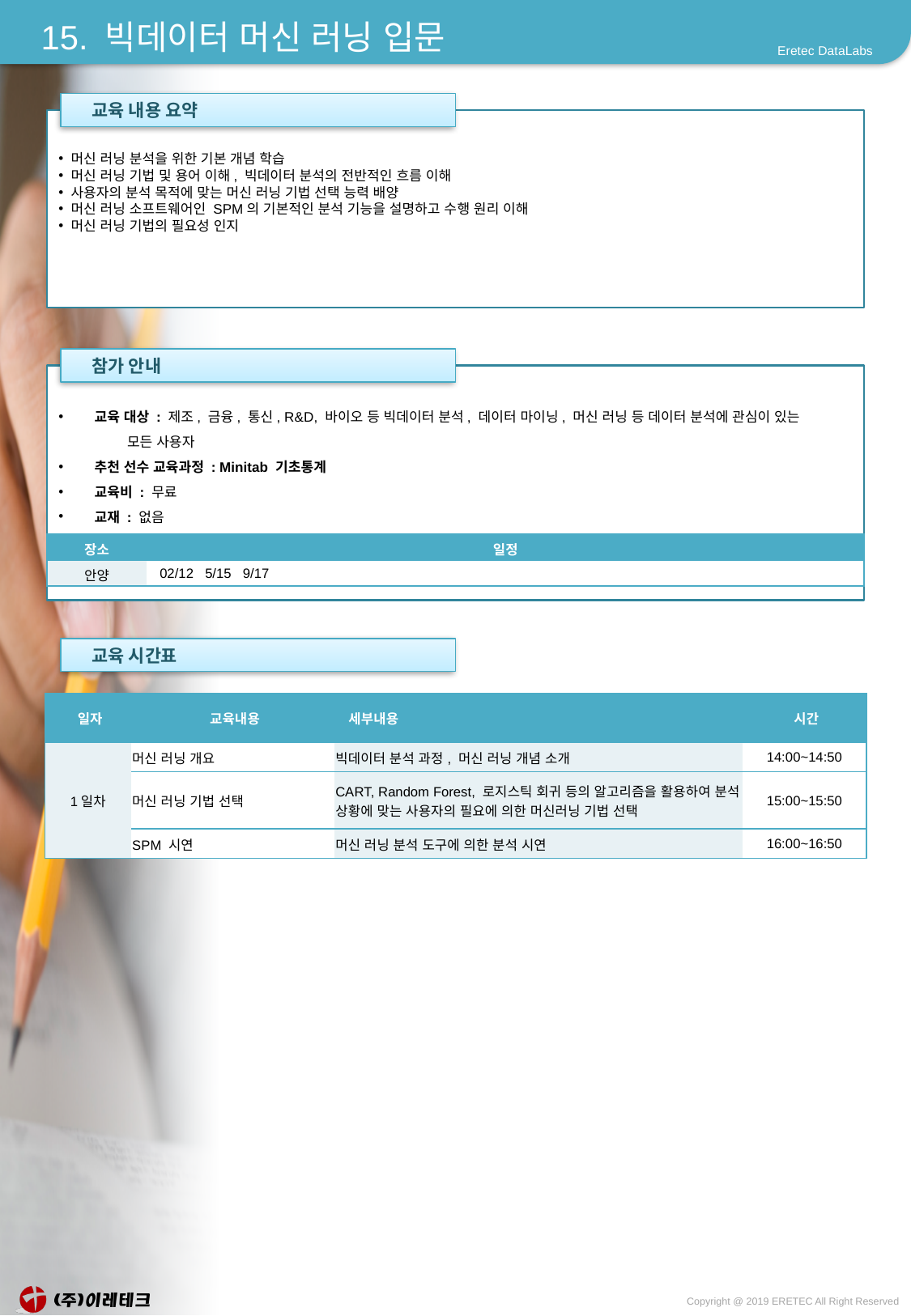

# 15. 빅데이터 머신 러닝 입문
   교육 내용 요약

머신 러닝 분석을 위한 기본 개념 학습
머신 러닝 기법 및 용어 이해, 빅데이터 분석의 전반적인 흐름 이해
사용자의 분석 목적에 맞는 머신 러닝 기법 선택 능력 배양
머신 러닝 소프트웨어인 SPM의 기본적인 분석 기능을 설명하고 수행 원리 이해
머신 러닝 기법의 필요성 인지
   참가 안내

 교육 대상 : 제조, 금융, 통신, R&D, 바이오 등 빅데이터 분석, 데이터 마이닝, 머신 러닝 등 데이터 분석에 관심이 있는
                 모든 사용자
 추천 선수 교육과정 : Minitab 기초통계
 교육비 : 무료
 교재 : 없음

| 장소 | 일정 |
| --- | --- |
| 안양 | 02/12 5/15 9/17 |
   교육 시간표
| 일자 | 교육내용 | 세부내용 | 시간 |
| --- | --- | --- | --- |
| 1일차 | 머신 러닝 개요 | 빅데이터 분석 과정, 머신 러닝 개념 소개 | 14:00~14:50 |
|  | 머신 러닝 기법 선택 | CART, Random Forest, 로지스틱 회귀 등의 알고리즘을 활용하여 분석 상황에 맞는 사용자의 필요에 의한 머신러닝 기법 선택 | 15:00~15:50 |
|  | SPM 시연 | 머신 러닝 분석 도구에 의한 분석 시연 | 16:00~16:50 |